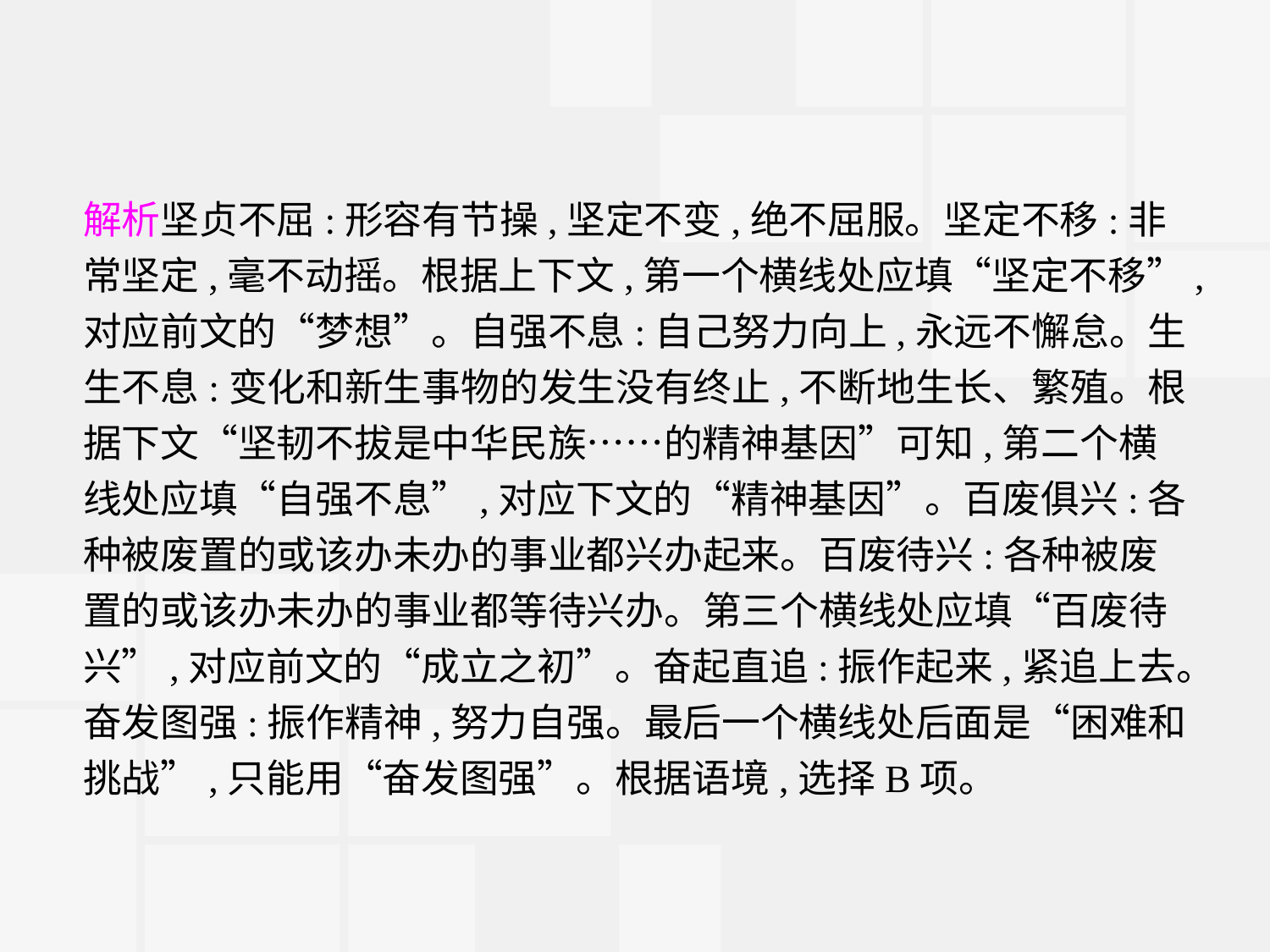

解析坚贞不屈:形容有节操,坚定不变,绝不屈服。坚定不移:非常坚定,毫不动摇。根据上下文,第一个横线处应填“坚定不移”,对应前文的“梦想”。自强不息:自己努力向上,永远不懈怠。生生不息:变化和新生事物的发生没有终止,不断地生长、繁殖。根据下文“坚韧不拔是中华民族……的精神基因”可知,第二个横线处应填“自强不息”,对应下文的“精神基因”。百废俱兴:各种被废置的或该办未办的事业都兴办起来。百废待兴:各种被废置的或该办未办的事业都等待兴办。第三个横线处应填“百废待兴”,对应前文的“成立之初”。奋起直追:振作起来,紧追上去。奋发图强:振作精神,努力自强。最后一个横线处后面是“困难和挑战”,只能用“奋发图强”。根据语境,选择B项。